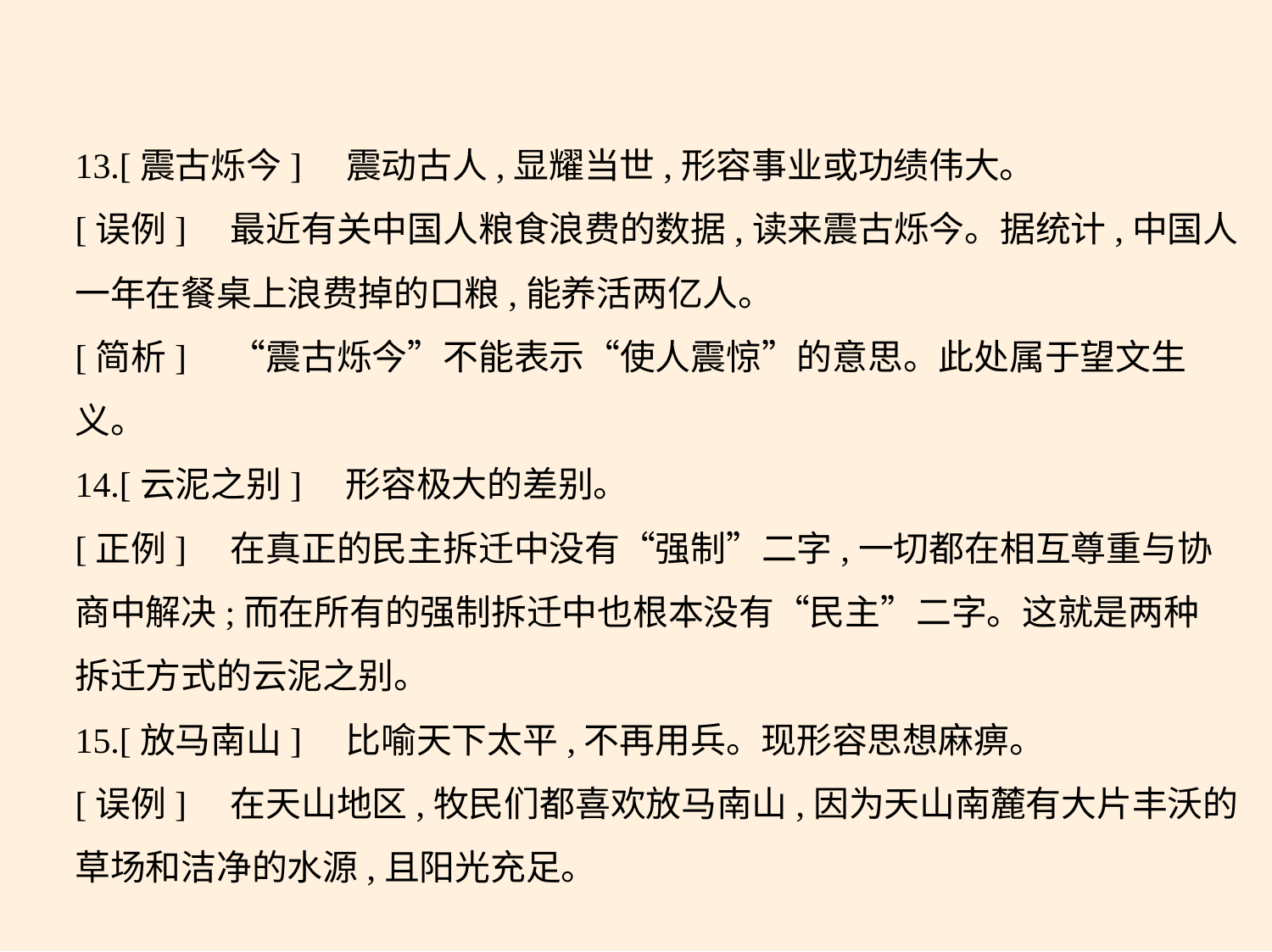

13.[震古烁今]    震动古人,显耀当世,形容事业或功绩伟大。
[误例]　最近有关中国人粮食浪费的数据,读来震古烁今。据统计,中国人
一年在餐桌上浪费掉的口粮,能养活两亿人。
[简析]　“震古烁今”不能表示“使人震惊”的意思。此处属于望文生
义。
14.[云泥之别]　形容极大的差别。
[正例]　在真正的民主拆迁中没有“强制”二字,一切都在相互尊重与协
商中解决;而在所有的强制拆迁中也根本没有“民主”二字。这就是两种
拆迁方式的云泥之别。
15.[放马南山]　比喻天下太平,不再用兵。现形容思想麻痹。
[误例]　在天山地区,牧民们都喜欢放马南山,因为天山南麓有大片丰沃的
草场和洁净的水源,且阳光充足。